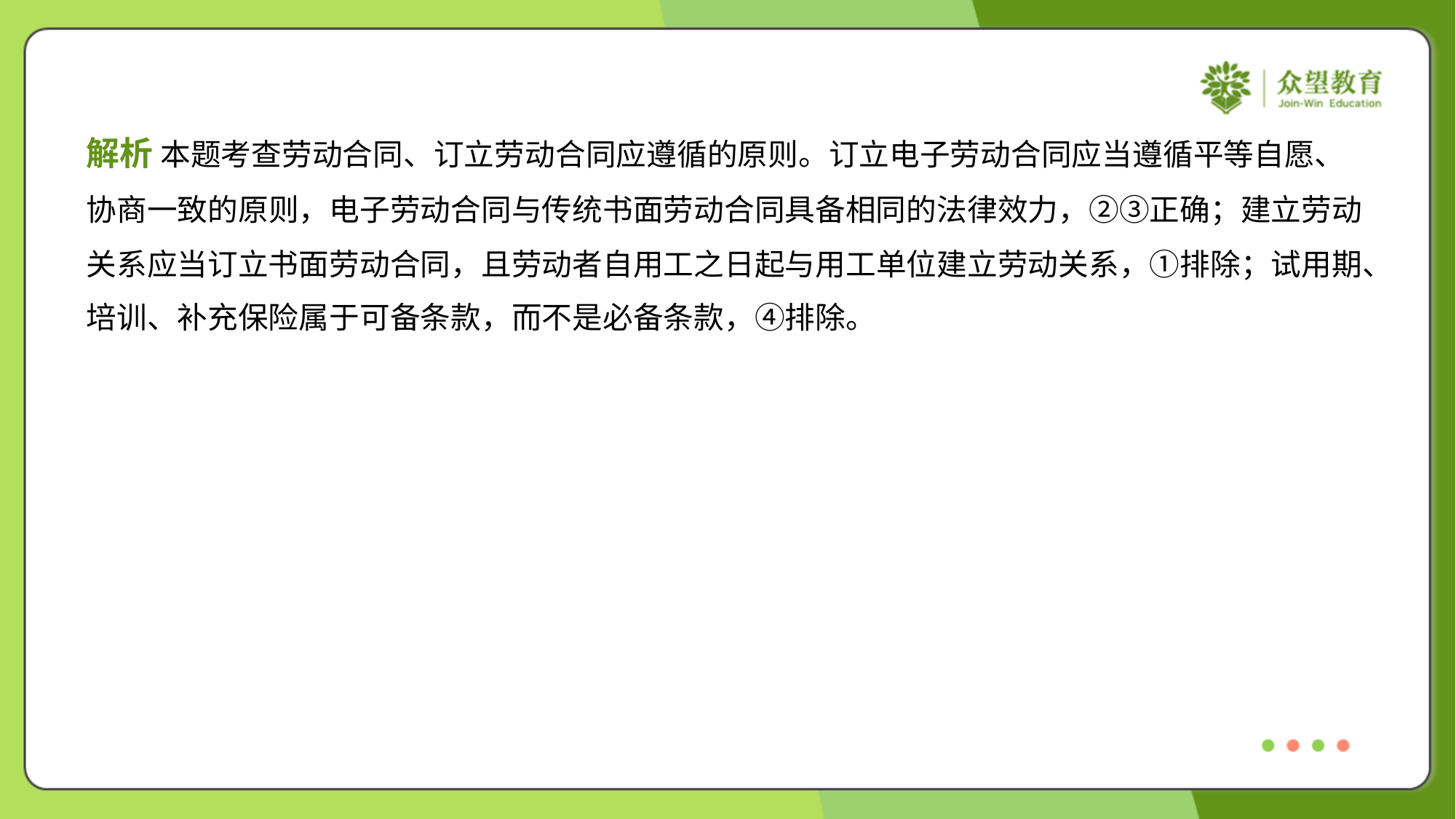

解析 本题考查劳动合同、订立劳动合同应遵循的原则。订立电子劳动合同应当遵循平等自愿、
协商一致的原则，电子劳动合同与传统书面劳动合同具备相同的法律效力，②③正确；建立劳动
关系应当订立书面劳动合同，且劳动者自用工之日起与用工单位建立劳动关系，①排除；试用期、
培训、补充保险属于可备条款，而不是必备条款，④排除。